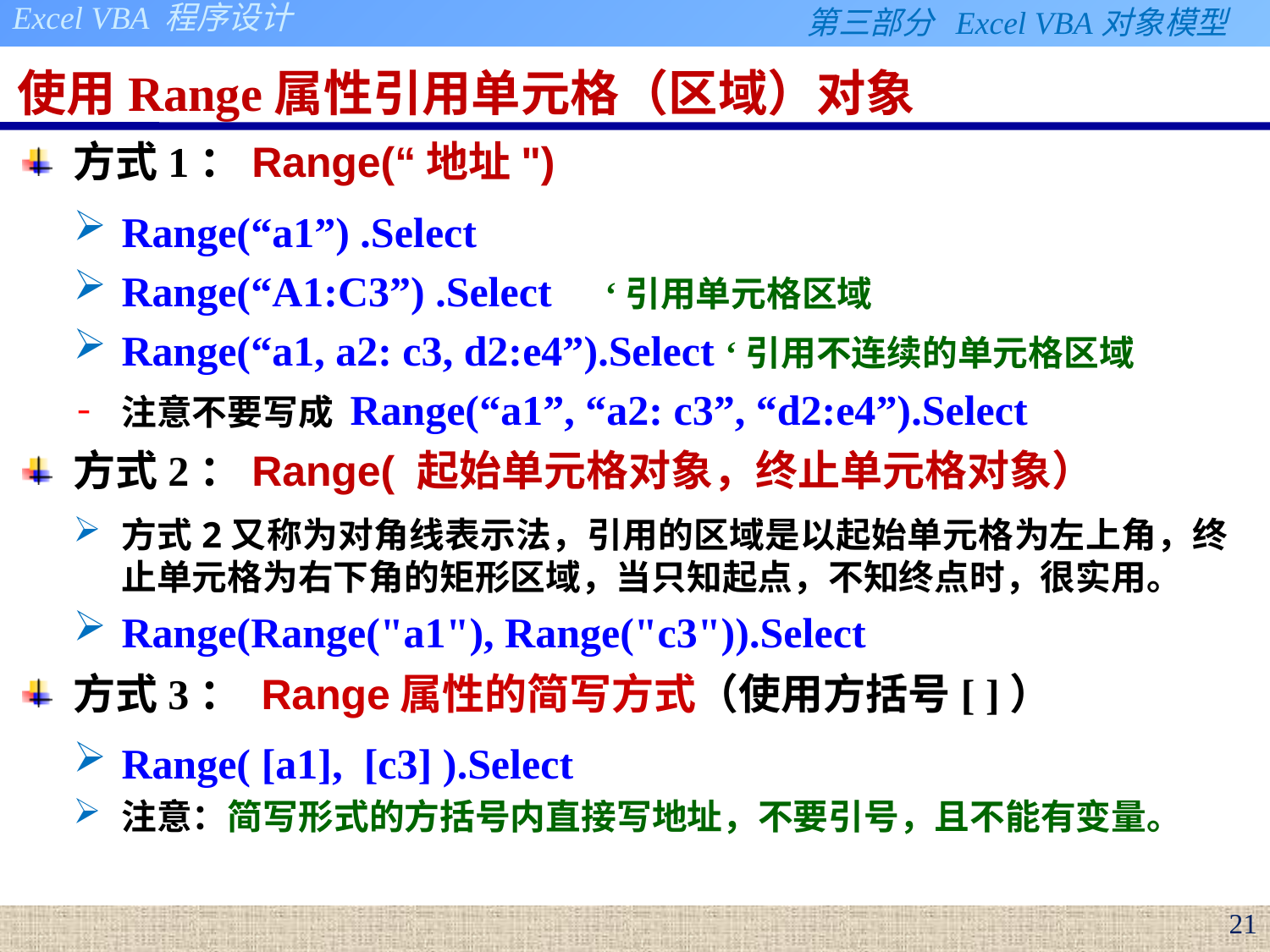

# 使用Range属性引用单元格（区域）对象
方式1：Range(“地址")
Range(“a1”) .Select
Range(“A1:C3”) .Select     ‘引用单元格区域
Range(“a1, a2: c3, d2:e4”).Select ‘引用不连续的单元格区域
注意不要写成 Range(“a1”, “a2: c3”, “d2:e4”).Select
方式2：Range( 起始单元格对象，终止单元格对象）
方式2又称为对角线表示法，引用的区域是以起始单元格为左上角，终止单元格为右下角的矩形区域，当只知起点，不知终点时，很实用。
Range(Range("a1"), Range("c3")).Select
方式3： Range属性的简写方式（使用方括号[ ]）
Range( [a1],  [c3] ).Select
注意：简写形式的方括号内直接写地址，不要引号，且不能有变量。